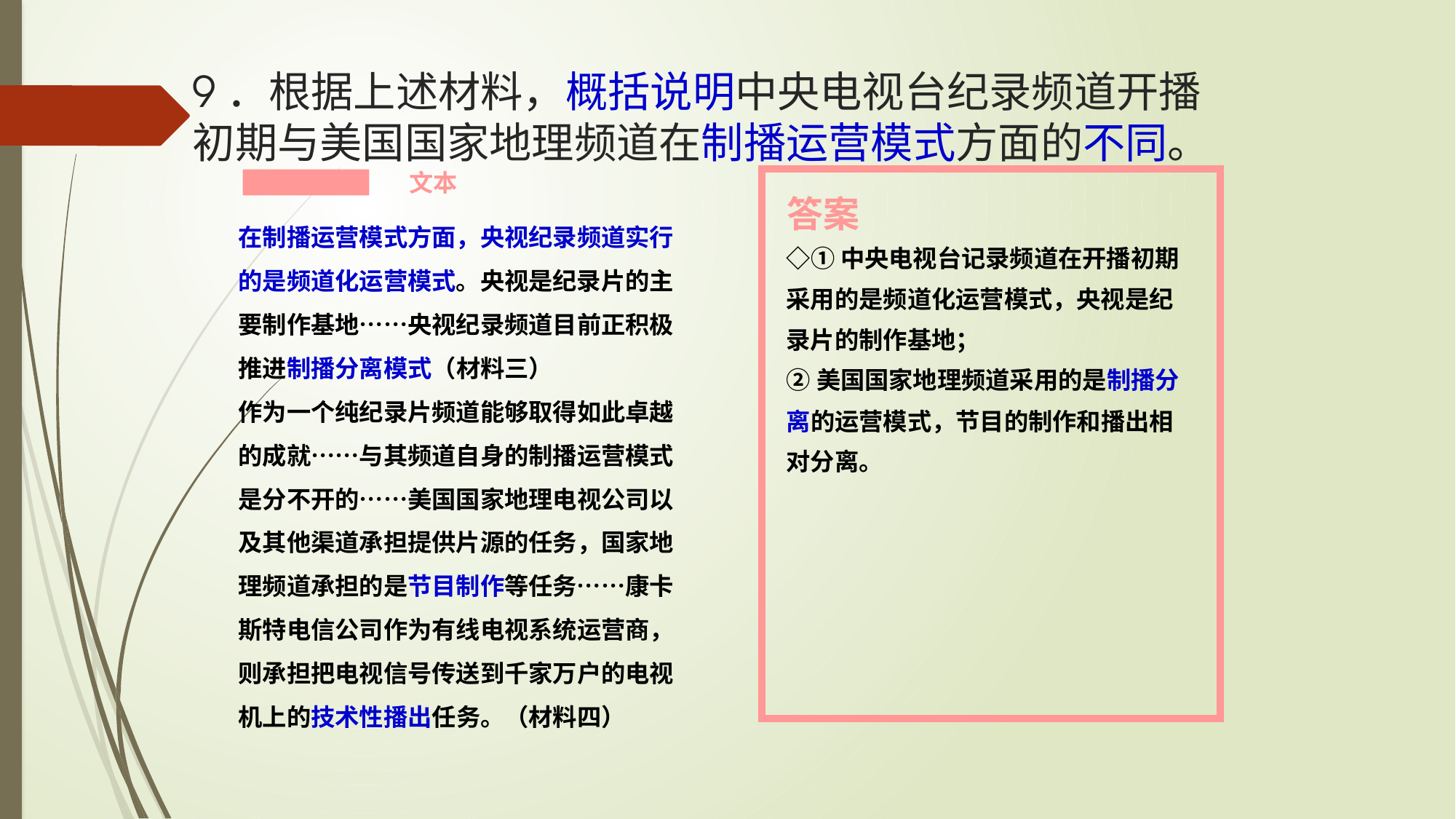

# 9．根据上述材料，概括说明中央电视台纪录频道开播初期与美国国家地理频道在制播运营模式方面的不同。
文本

答案
在制播运营模式方面，央视纪录频道实行的是频道化运营模式。央视是纪录片的主要制作基地……央视纪录频道目前正积极推进制播分离模式（材料三）
作为一个纯纪录片频道能够取得如此卓越的成就……与其频道自身的制播运营模式是分不开的……美国国家地理电视公司以及其他渠道承担提供片源的任务，国家地理频道承担的是节目制作等任务……康卡斯特电信公司作为有线电视系统运营商，则承担把电视信号传送到千家万户的电视机上的技术性播出任务。（材料四）
◇①中央电视台记录频道在开播初期采用的是频道化运营模式，央视是纪录片的制作基地；
②美国国家地理频道采用的是制播分离的运营模式，节目的制作和播出相对分离。